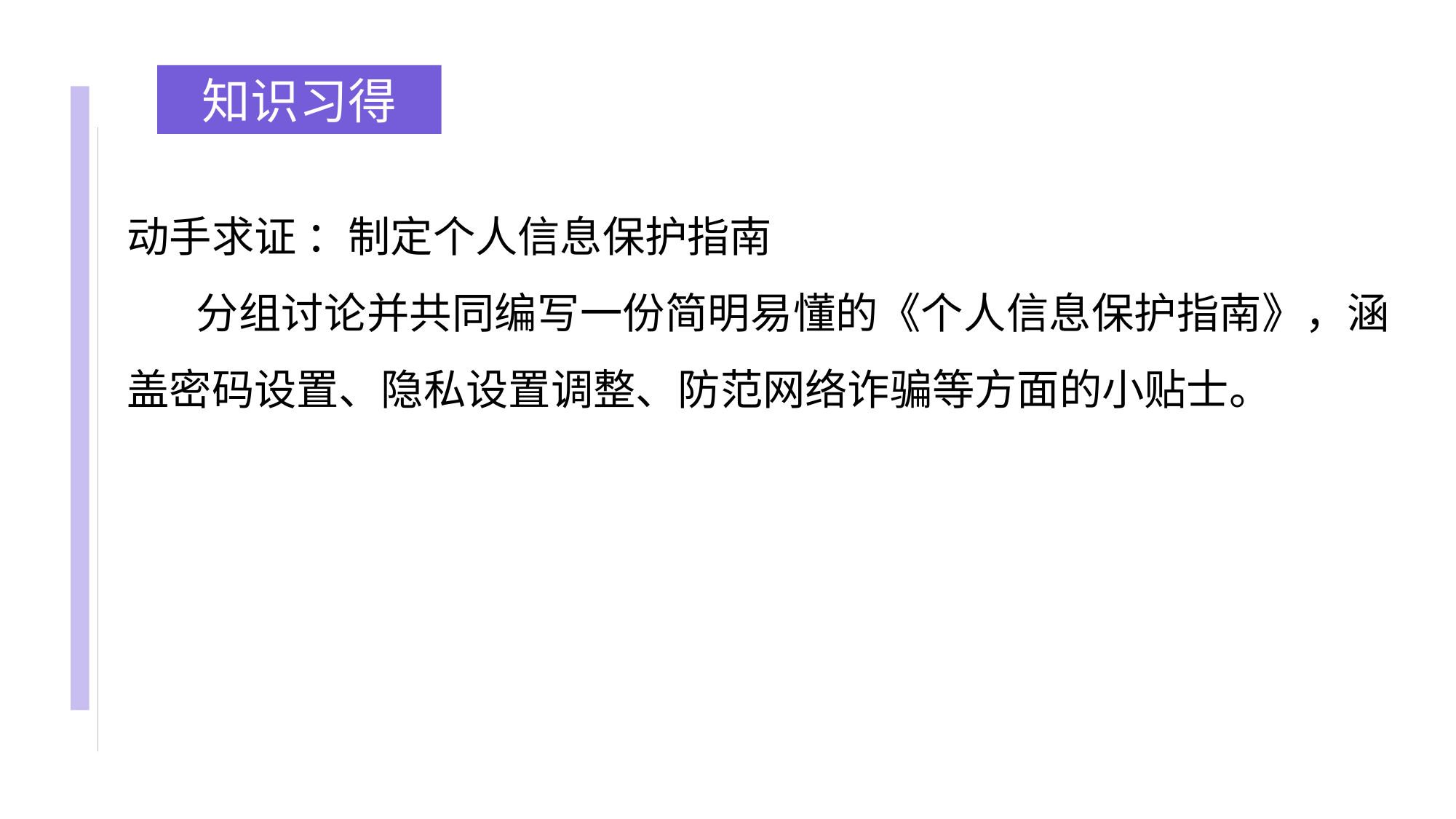

知识习得

动手求证 ：制定个人信息保护指南
      分组讨论并共同编写一份简明易懂的《个人信息保护指南》，涵盖密码设置、隐私设置调整、防范网络诈骗等方面的小贴士。